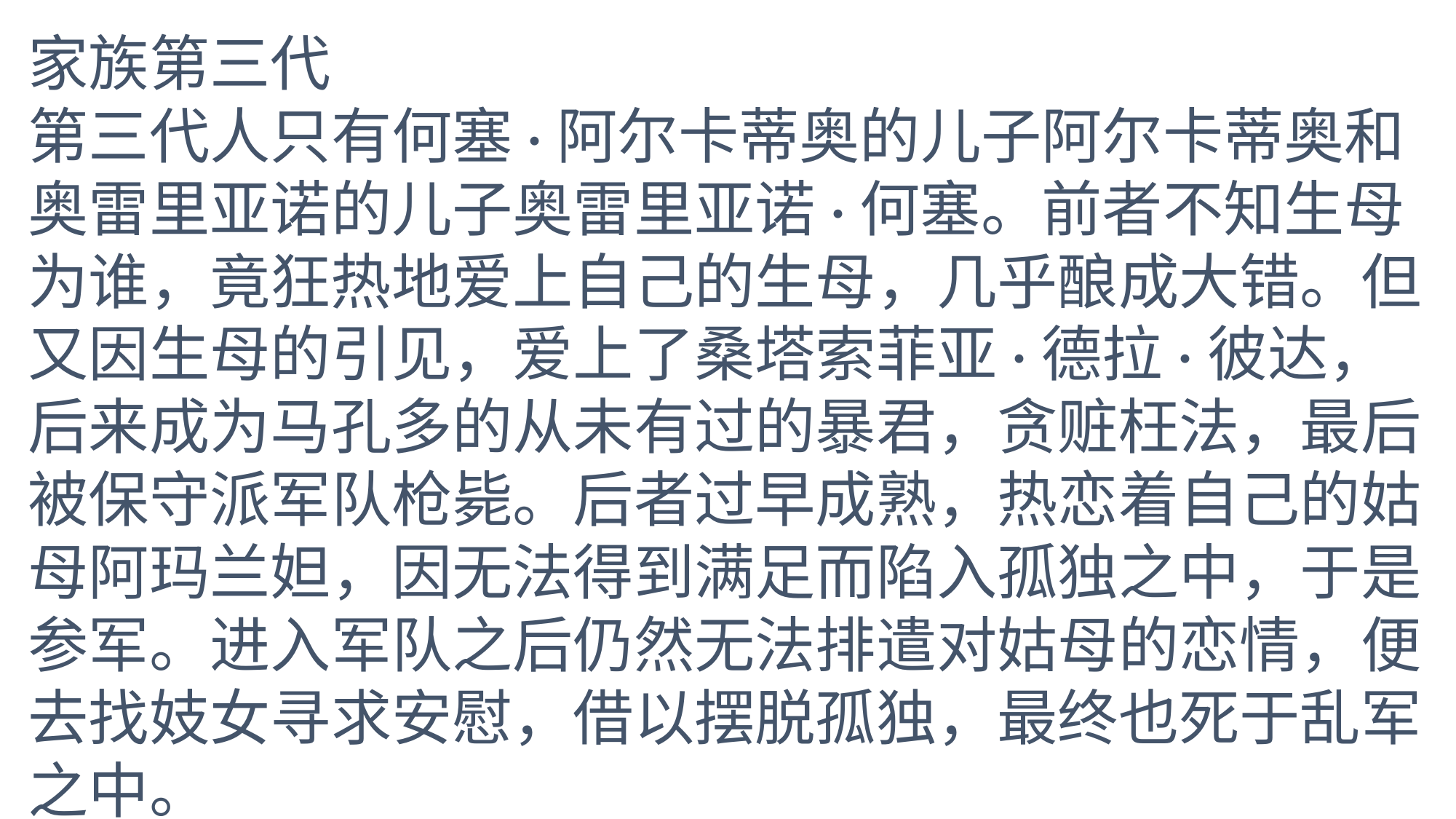

家族第三代
第三代人只有何塞·阿尔卡蒂奥的儿子阿尔卡蒂奥和奥雷里亚诺的儿子奥雷里亚诺·何塞。前者不知生母为谁，竟狂热地爱上自己的生母，几乎酿成大错。但又因生母的引见，爱上了桑塔索菲亚·德拉·彼达，后来成为马孔多的从未有过的暴君，贪赃枉法，最后被保守派军队枪毙。后者过早成熟，热恋着自己的姑母阿玛兰妲，因无法得到满足而陷入孤独之中，于是参军。进入军队之后仍然无法排遣对姑母的恋情，便去找妓女寻求安慰，借以摆脱孤独，最终也死于乱军之中。